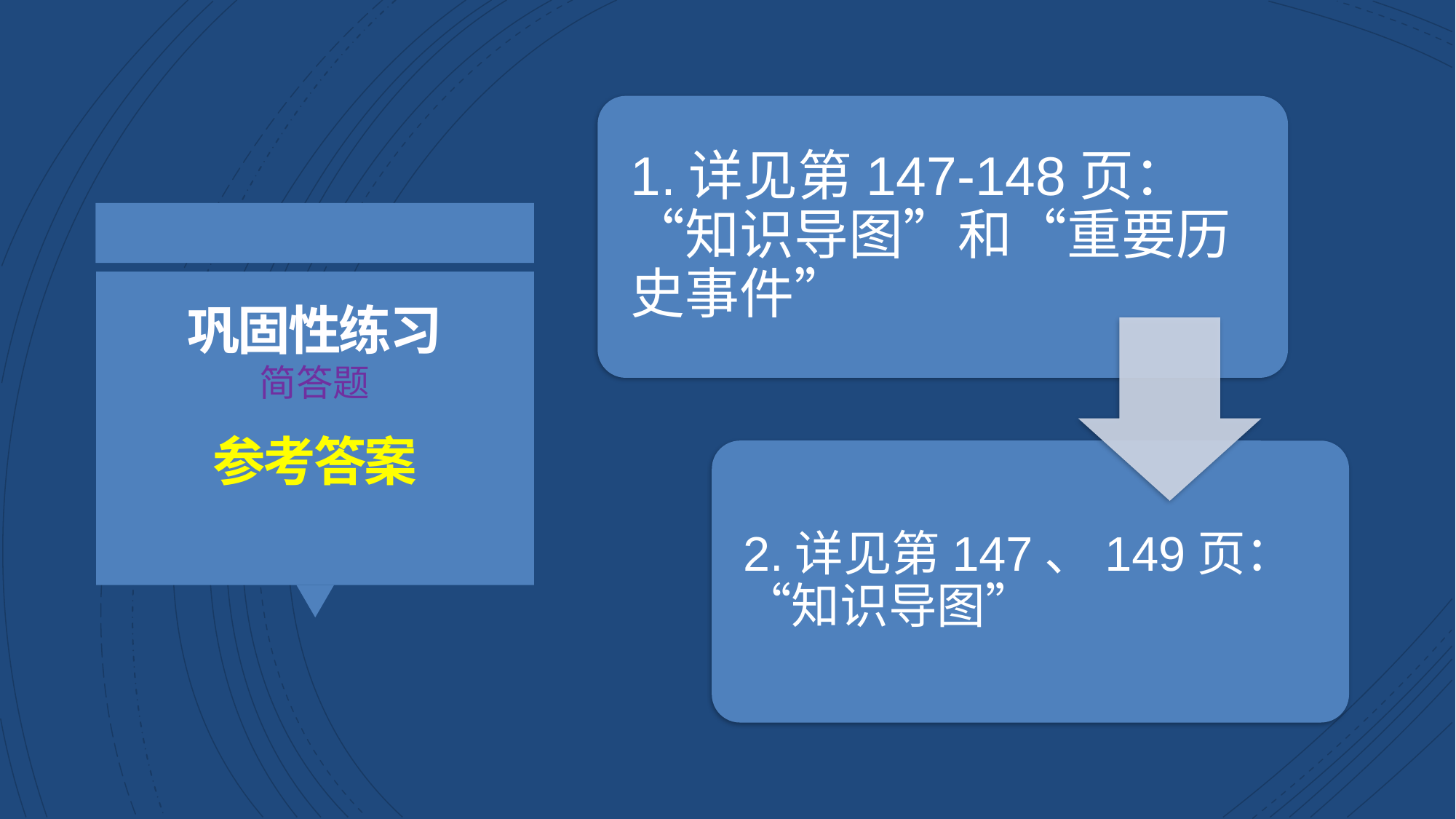

1.详见第147-148页：“知识导图”和“重要历史事件”

2.详见第147、149页：“知识导图”
巩固性练习
简答题
参考答案